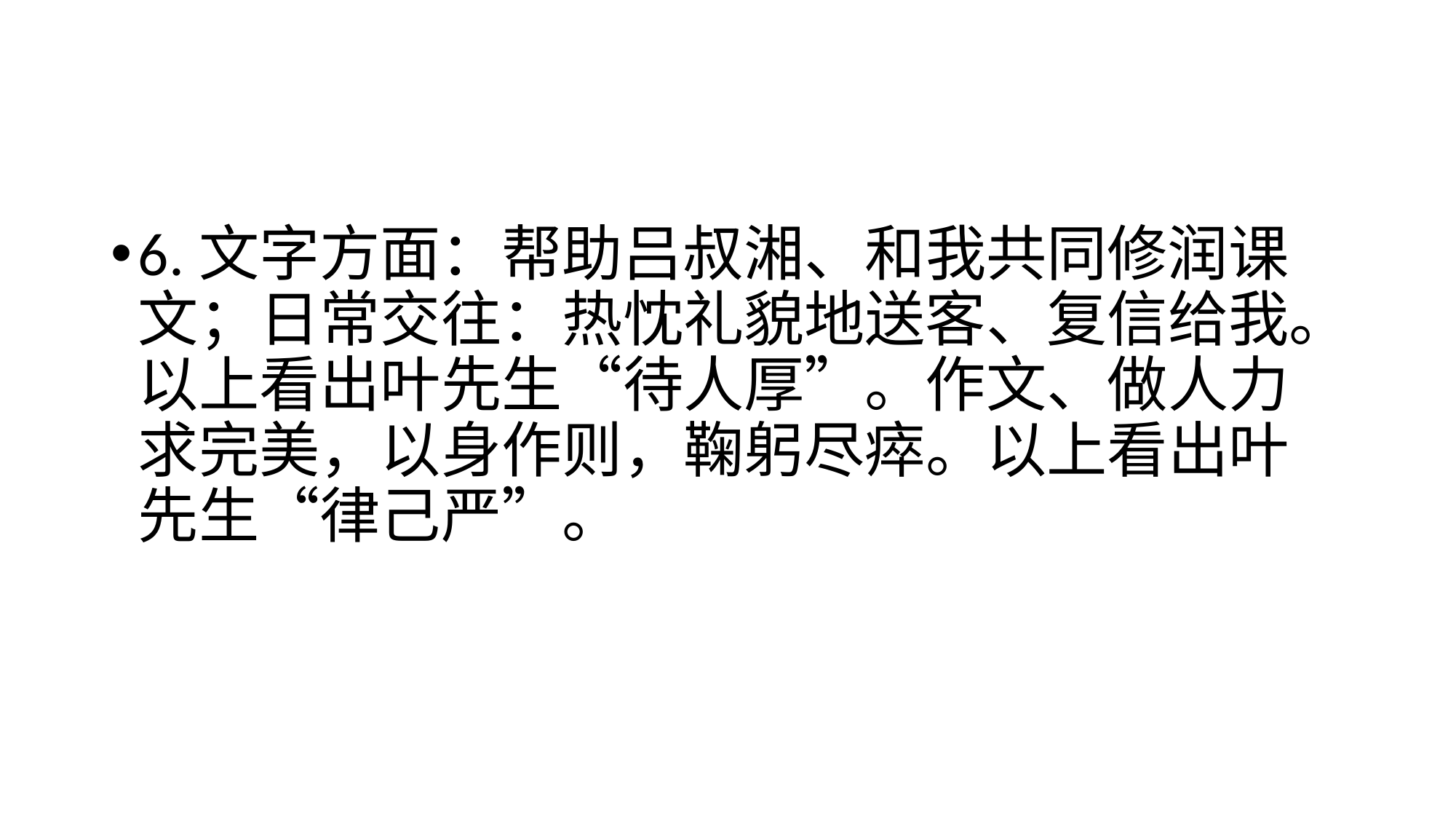

6.文字方面：帮助吕叔湘、和我共同修润课文；日常交往：热忱礼貌地送客、复信给我。以上看出叶先生“待人厚”。作文、做人力求完美，以身作则，鞠躬尽瘁。以上看出叶先生“律己严”。